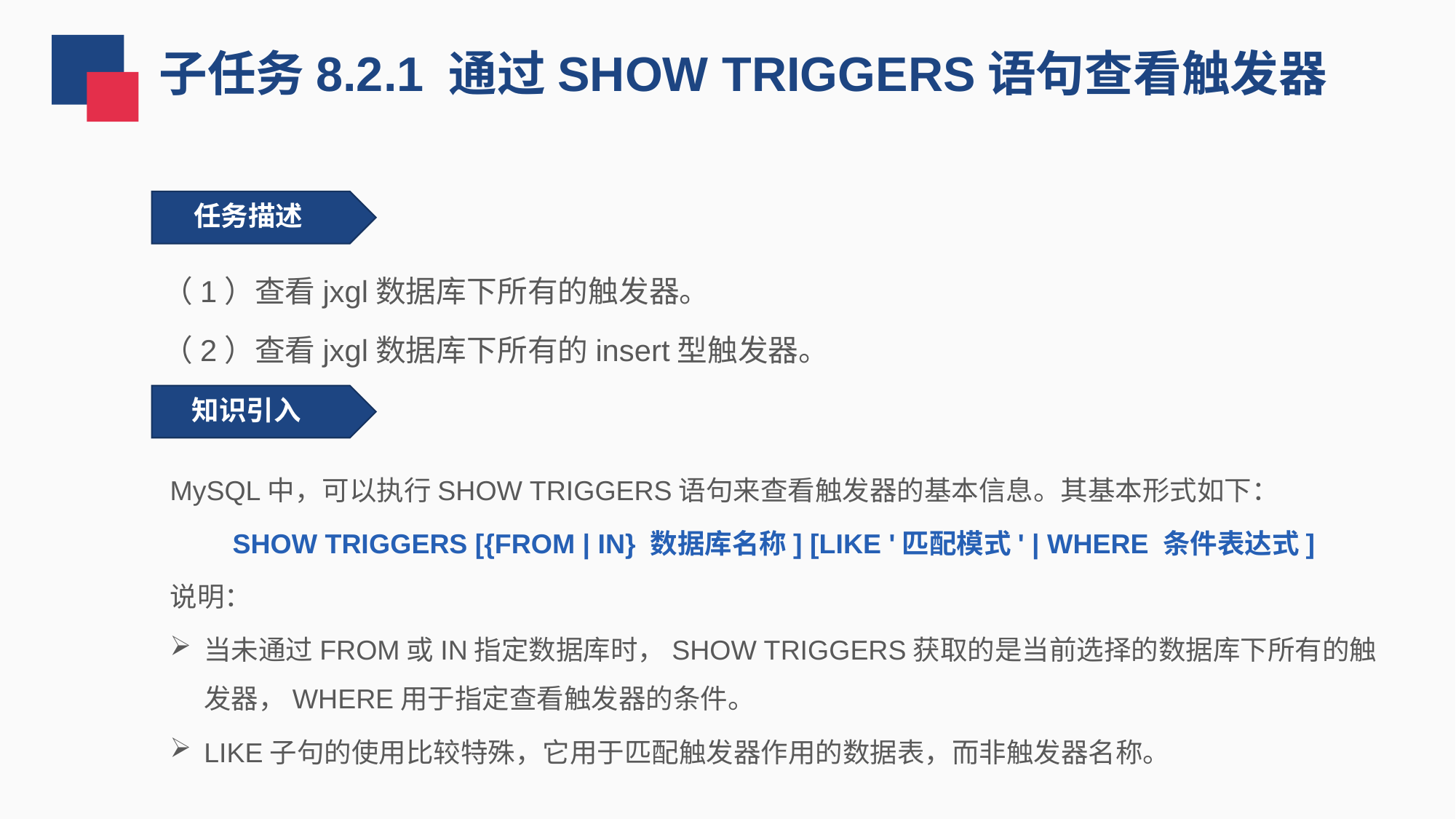

子任务8.2.1 通过SHOW TRIGGERS语句查看触发器

    任务描述
（1）查看jxgl数据库下所有的触发器。
（2）查看jxgl数据库下所有的insert型触发器。

知识引入
MySQL中，可以执行SHOW TRIGGERS语句来查看触发器的基本信息。其基本形式如下：
SHOW TRIGGERS [{FROM | IN} 数据库名称] [LIKE '匹配模式' | WHERE 条件表达式]
说明：
当未通过FROM或IN指定数据库时，SHOW TRIGGERS获取的是当前选择的数据库下所有的触发器，WHERE用于指定查看触发器的条件。
LIKE子句的使用比较特殊，它用于匹配触发器作用的数据表，而非触发器名称。